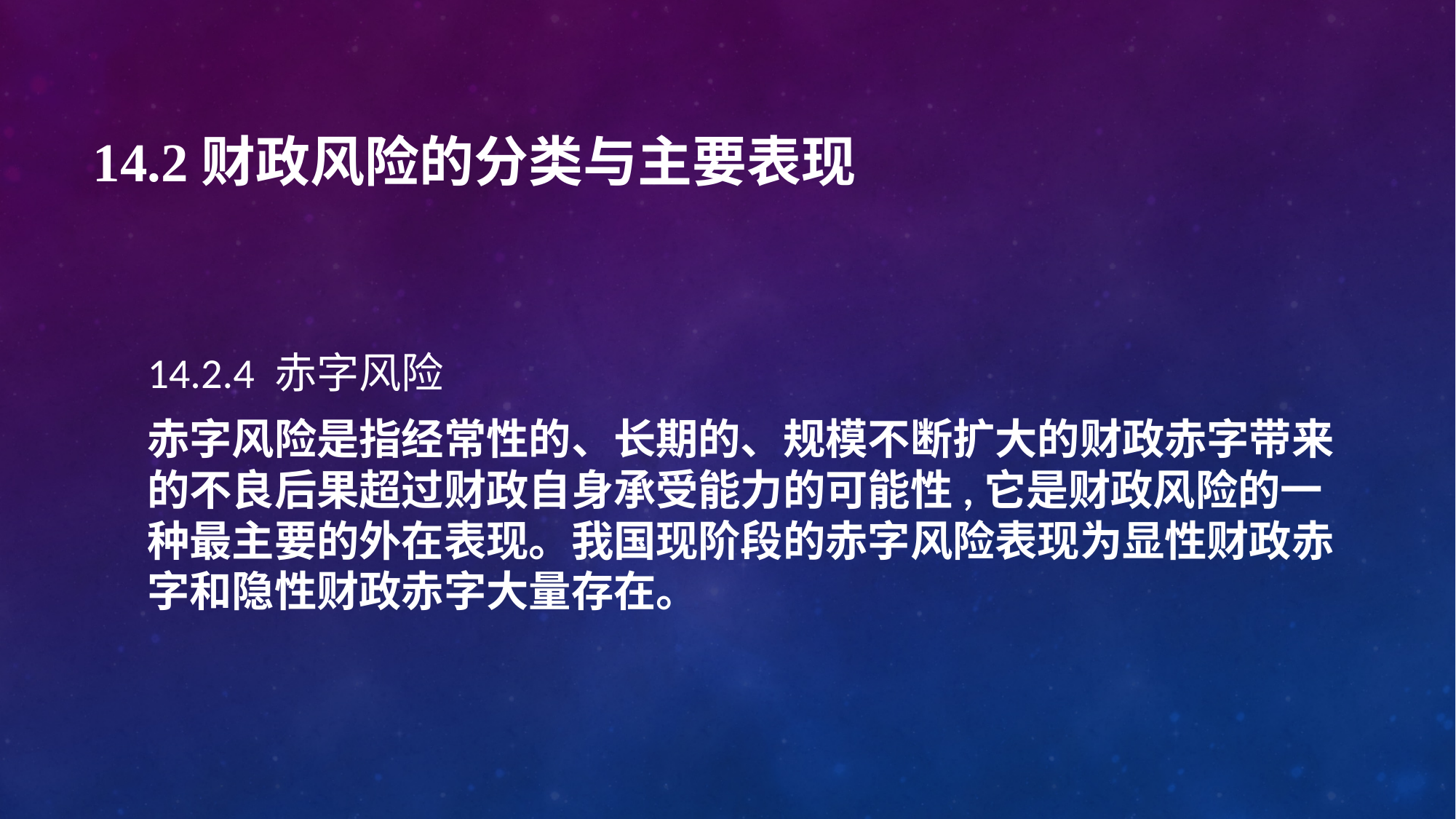

# 14.2财政风险的分类与主要表现
14.2.4 赤字风险
赤字风险是指经常性的、长期的、规模不断扩大的财政赤字带来的不良后果超过财政自身承受能力的可能性,它是财政风险的一种最主要的外在表现。我国现阶段的赤字风险表现为显性财政赤字和隐性财政赤字大量存在。